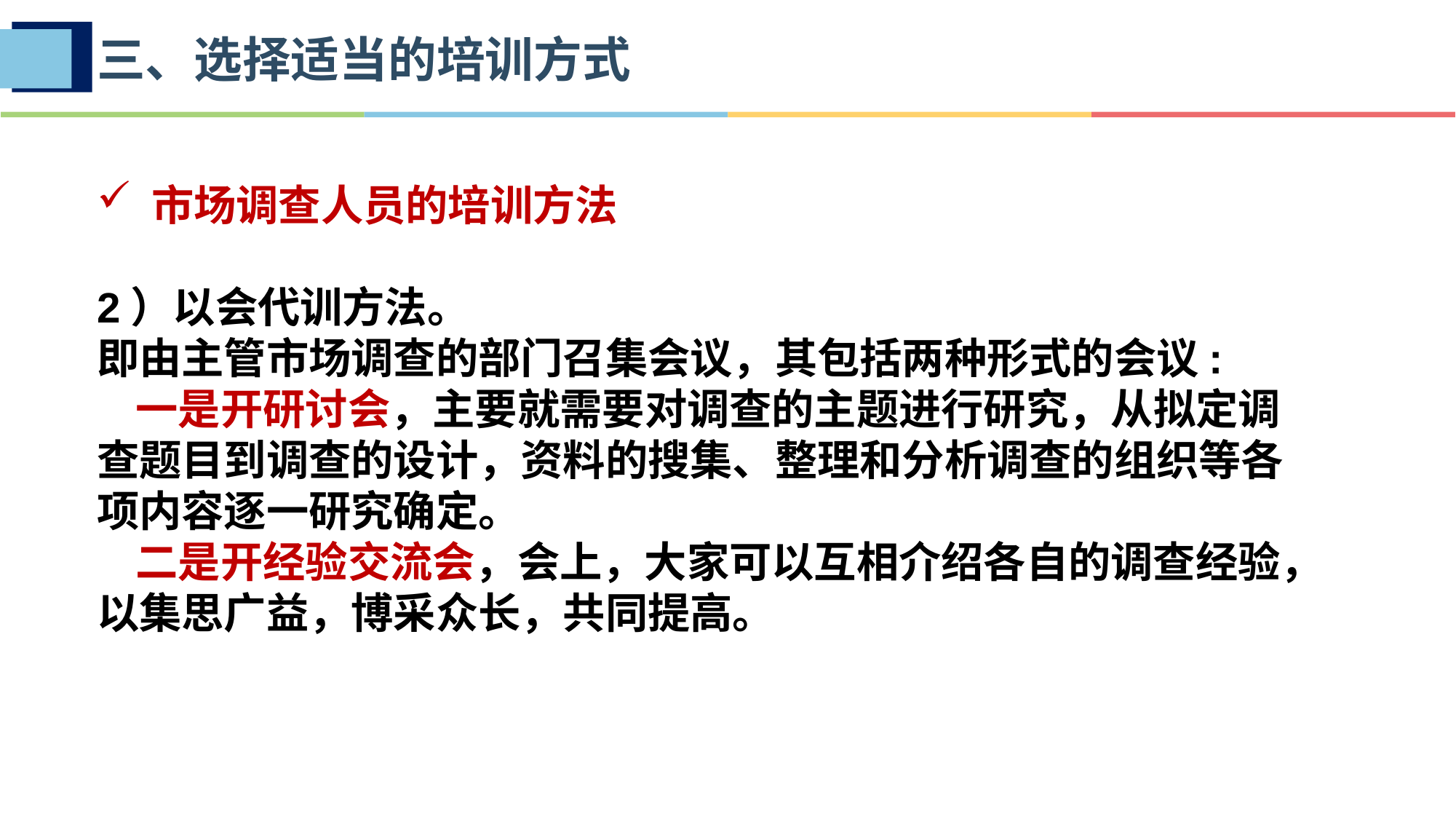

三、选择适当的培训方式

市场调查人员的培训方法

2）以会代训方法。
即由主管市场调查的部门召集会议，其包括两种形式的会议:
   一是开研讨会，主要就需要对调查的主题进行研究，从拟定调查题目到调查的设计，资料的搜集、整理和分析调查的组织等各项内容逐一研究确定。
   二是开经验交流会，会上，大家可以互相介绍各自的调查经验，以集思广益，博采众长，共同提高。